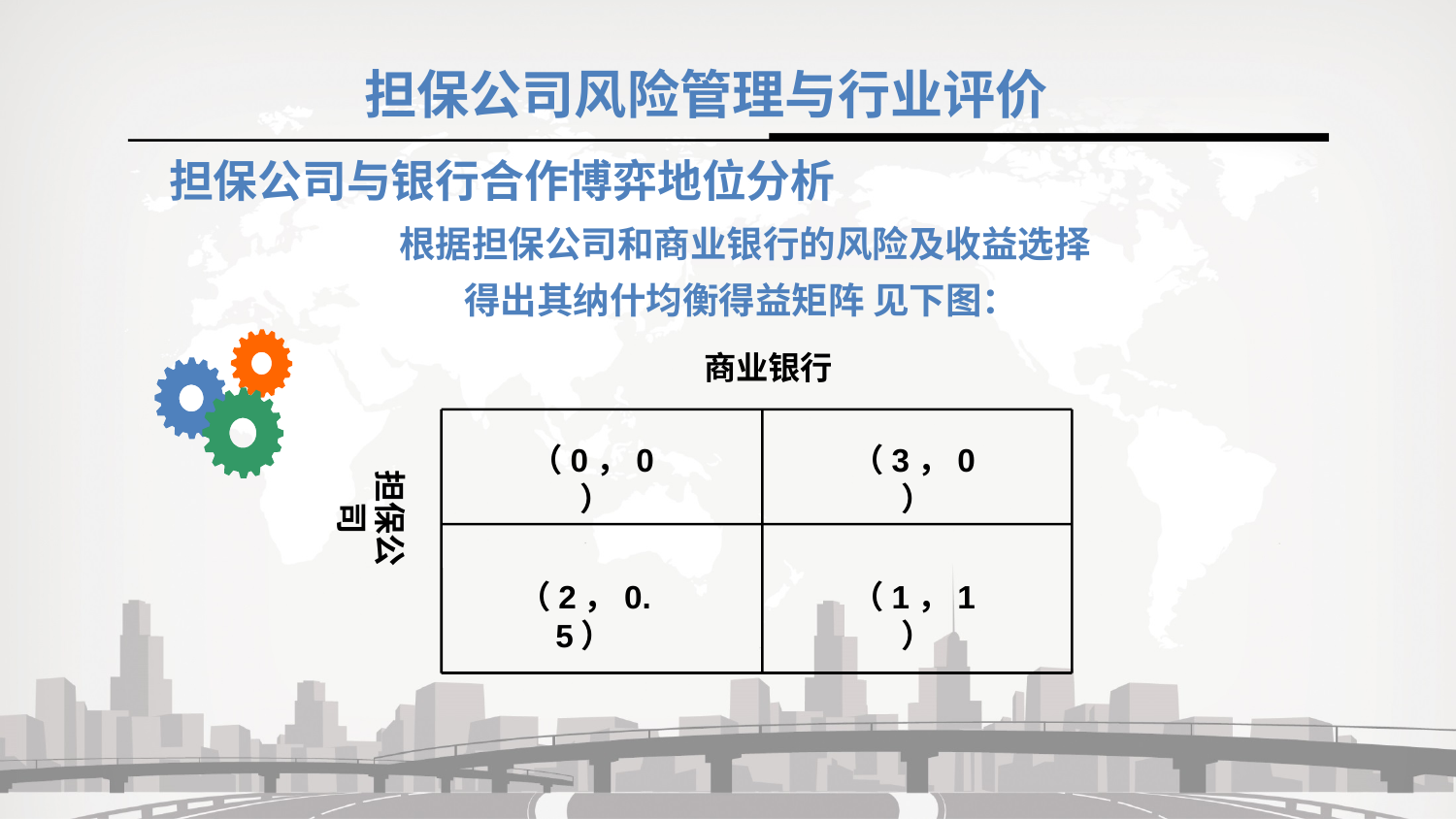

担保公司风险管理与行业评价
担保公司与银行合作博弈地位分析
根据担保公司和商业银行的风险及收益选择
得出其纳什均衡得益矩阵 见下图：

商业银行

（0，0）
（3，0）
担保公司

（2，0.5）
（1，1）